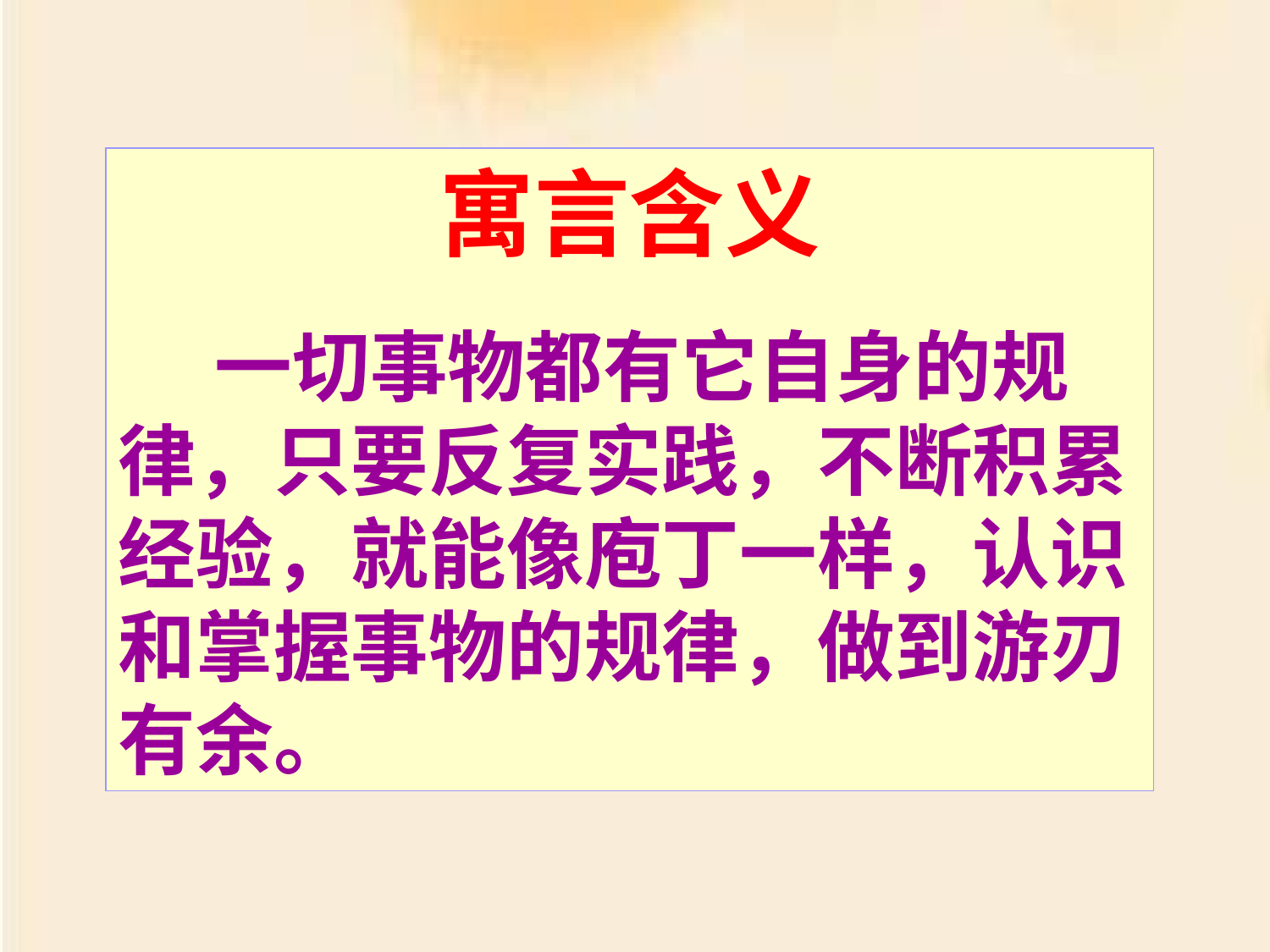

寓言含义
    一切事物都有它自身的规律，只要反复实践，不断积累经验，就能像庖丁一样，认识和掌握事物的规律，做到游刃有余。